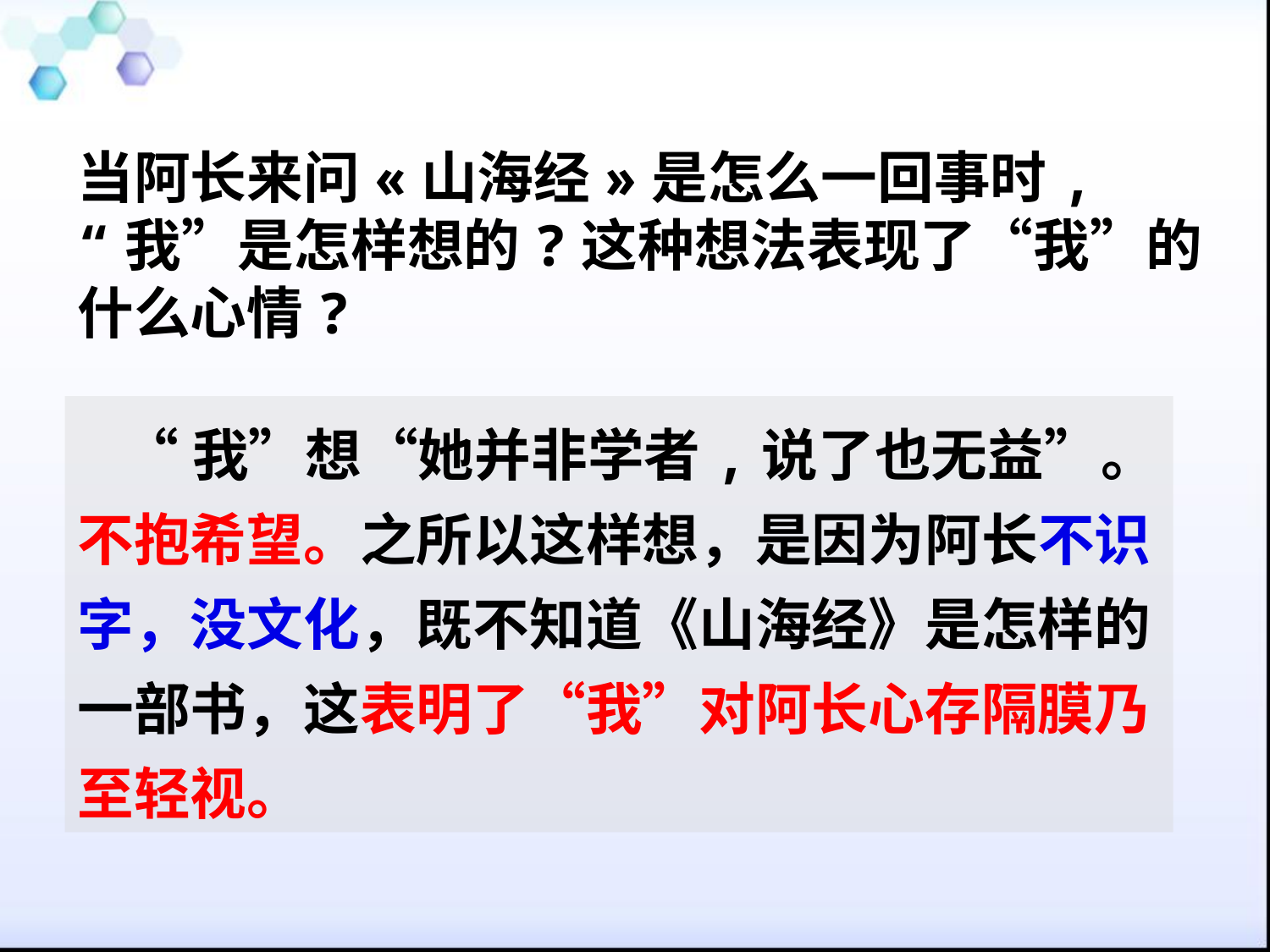

当阿长来问«山海经»是怎么一回事时,“我”是怎样想的?这种想法表现了“我”的什么心情?
    “我”想“她并非学者,说了也无益”。不抱希望。之所以这样想，是因为阿长不识字，没文化，既不知道《山海经》是怎样的一部书，这表明了“我”对阿长心存隔膜乃至轻视。